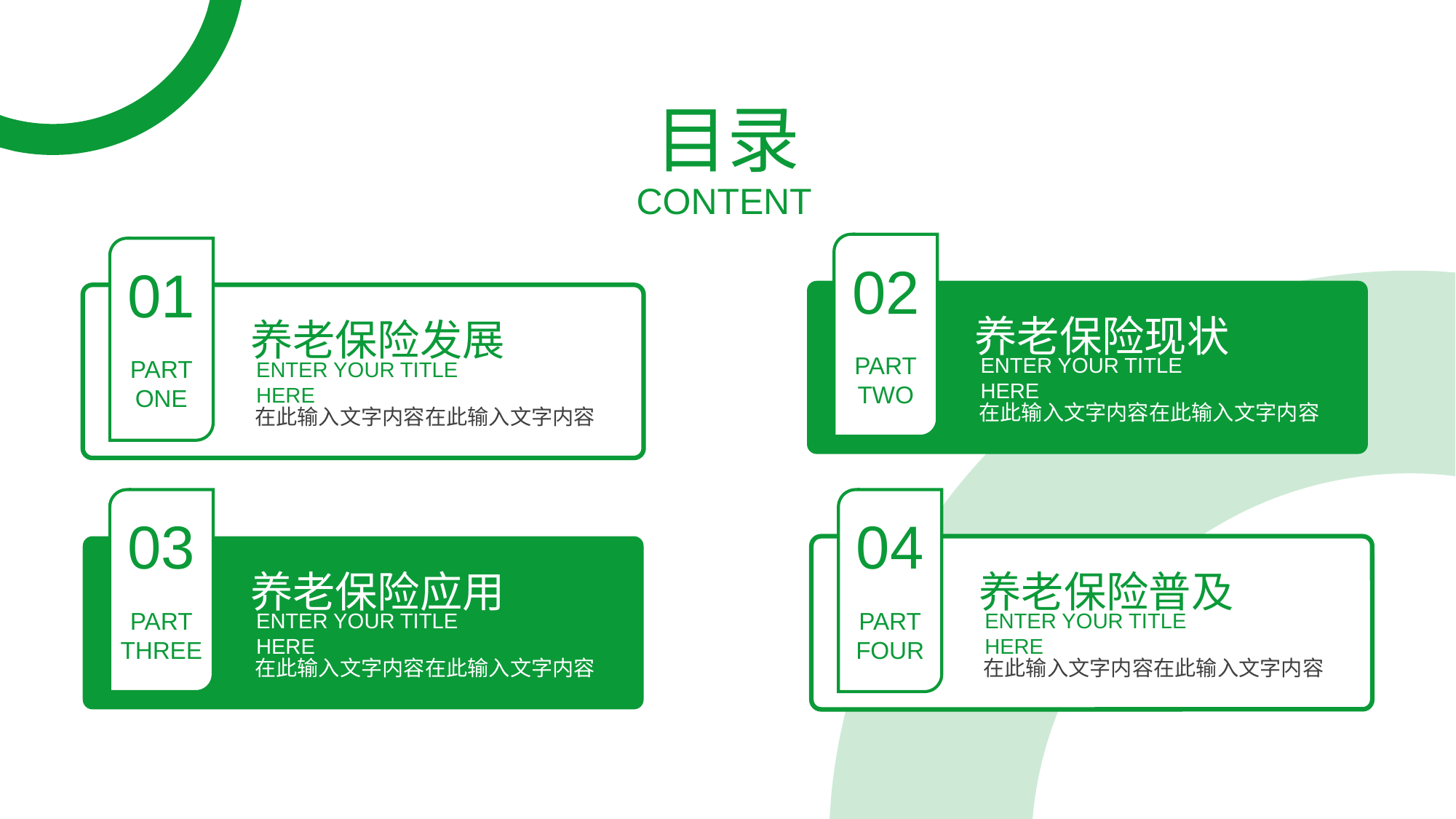

# 目录
content

02
01

养老保险现状
养老保险发展
PART
two
enter your title here
PART
one
enter your title here
在此输入文字内容在此输入文字内容
在此输入文字内容在此输入文字内容

03
04

养老保险应用
养老保险普及
PART
three
PART
four
enter your title here
enter your title here
在此输入文字内容在此输入文字内容
在此输入文字内容在此输入文字内容